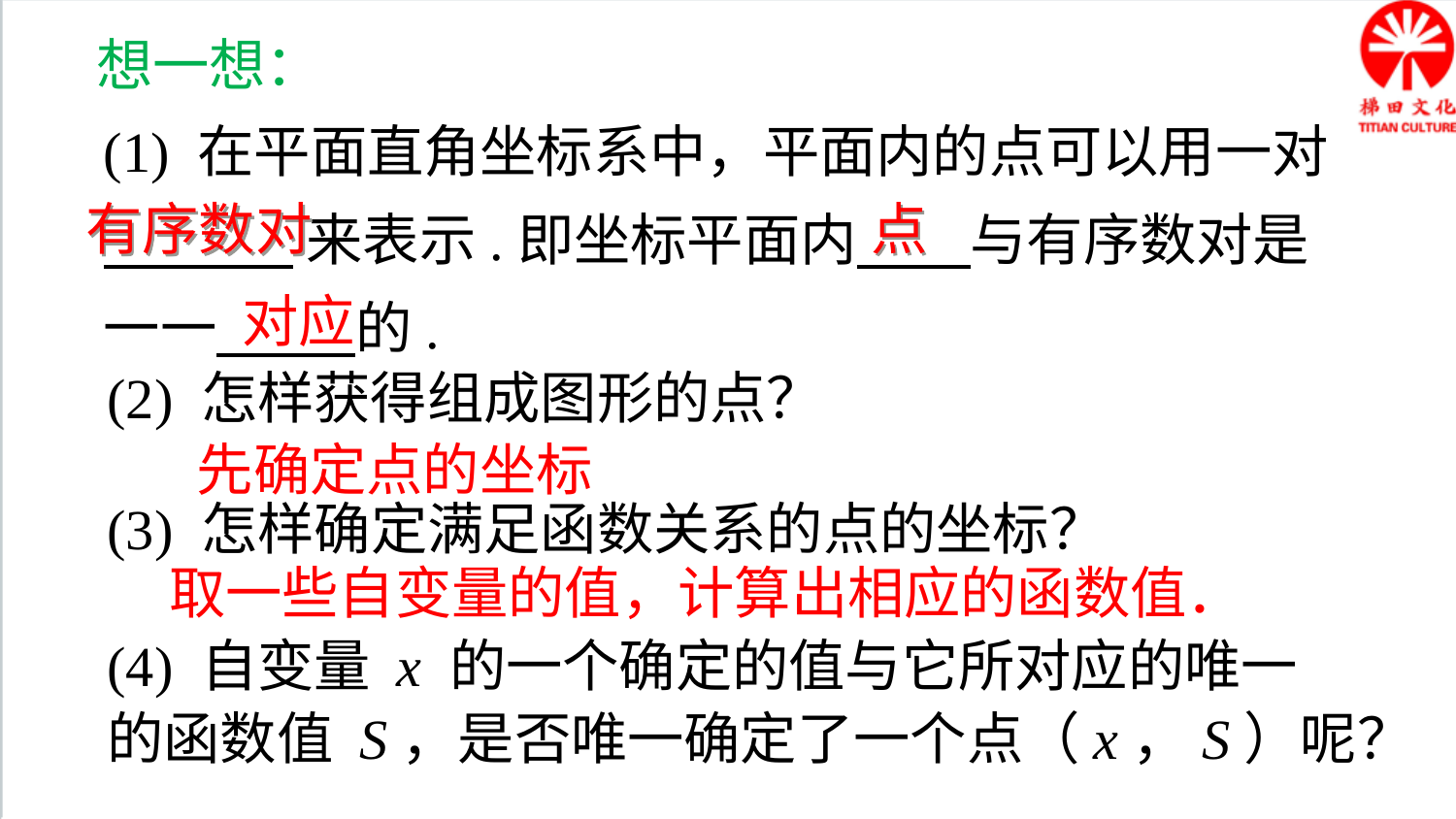

想一想：
(1) 在平面直角坐标系中，平面内的点可以用一对
               来表示.即坐标平面内         与有序数对是一一           的.
有序数对
点
对应
(2) 怎样获得组成图形的点？
先确定点的坐标
(3) 怎样确定满足函数关系的点的坐标？
取一些自变量的值，计算出相应的函数值．
(4) 自变量 x 的一个确定的值与它所对应的唯一
的函数值 S，是否唯一确定了一个点（x，S）呢？